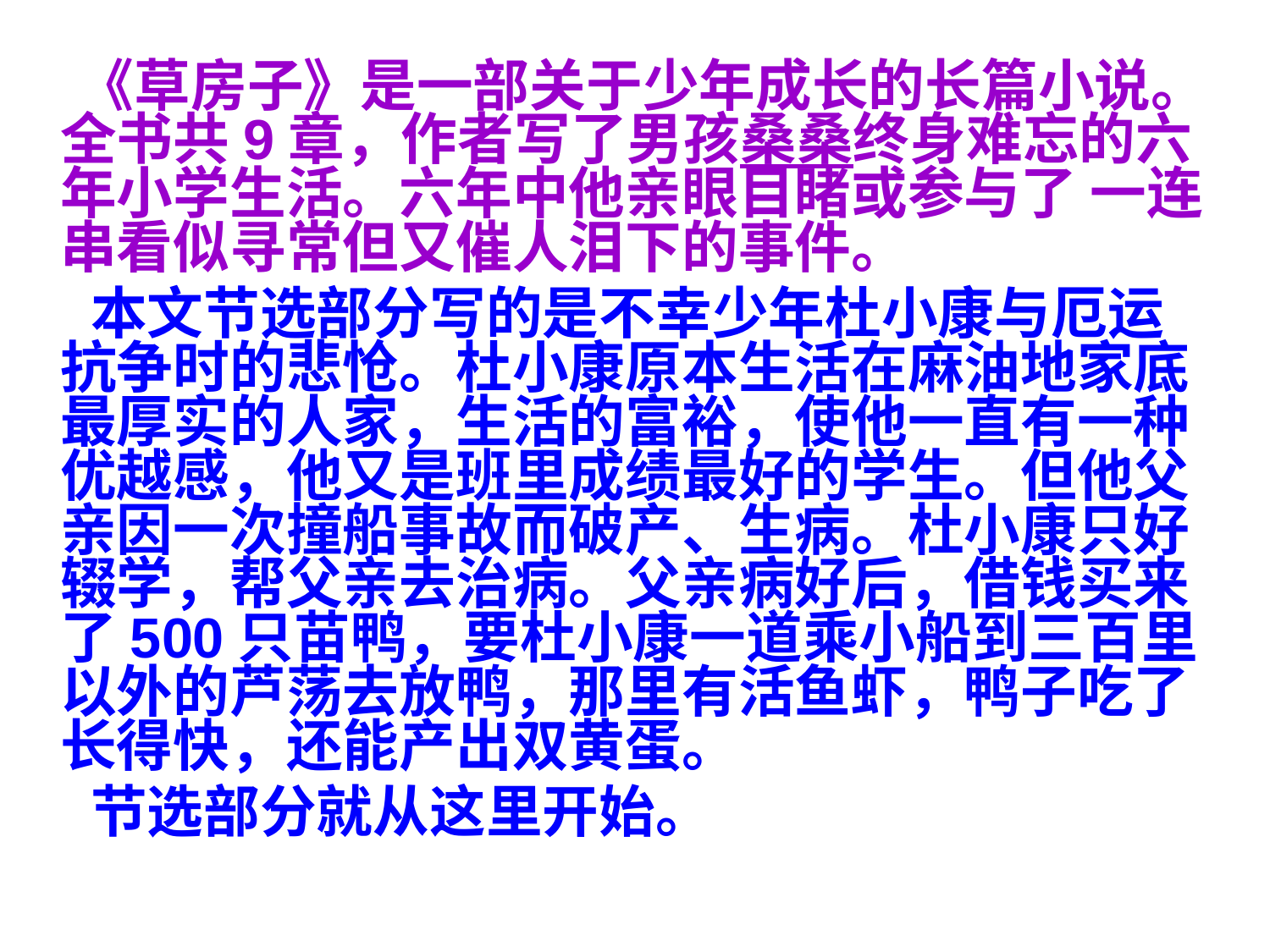

《草房子》是一部关于少年成长的长篇小说。全书共9章，作者写了男孩桑桑终身难忘的六年小学生活。六年中他亲眼目睹或参与了 一连串看似寻常但又催人泪下的事件。
     本文节选部分写的是不幸少年杜小康与厄运抗争时的悲怆。杜小康原本生活在麻油地家底最厚实的人家，生活的富裕，使他一直有一种优越感，他又是班里成绩最好的学生。但他父亲因一次撞船事故而破产、生病。杜小康只好辍学，帮父亲去治病。父亲病好后，借钱买来了500只苗鸭，要杜小康一道乘小船到三百里以外的芦荡去放鸭，那里有活鱼虾，鸭子吃了长得快，还能产出双黄蛋。
     节选部分就从这里开始。